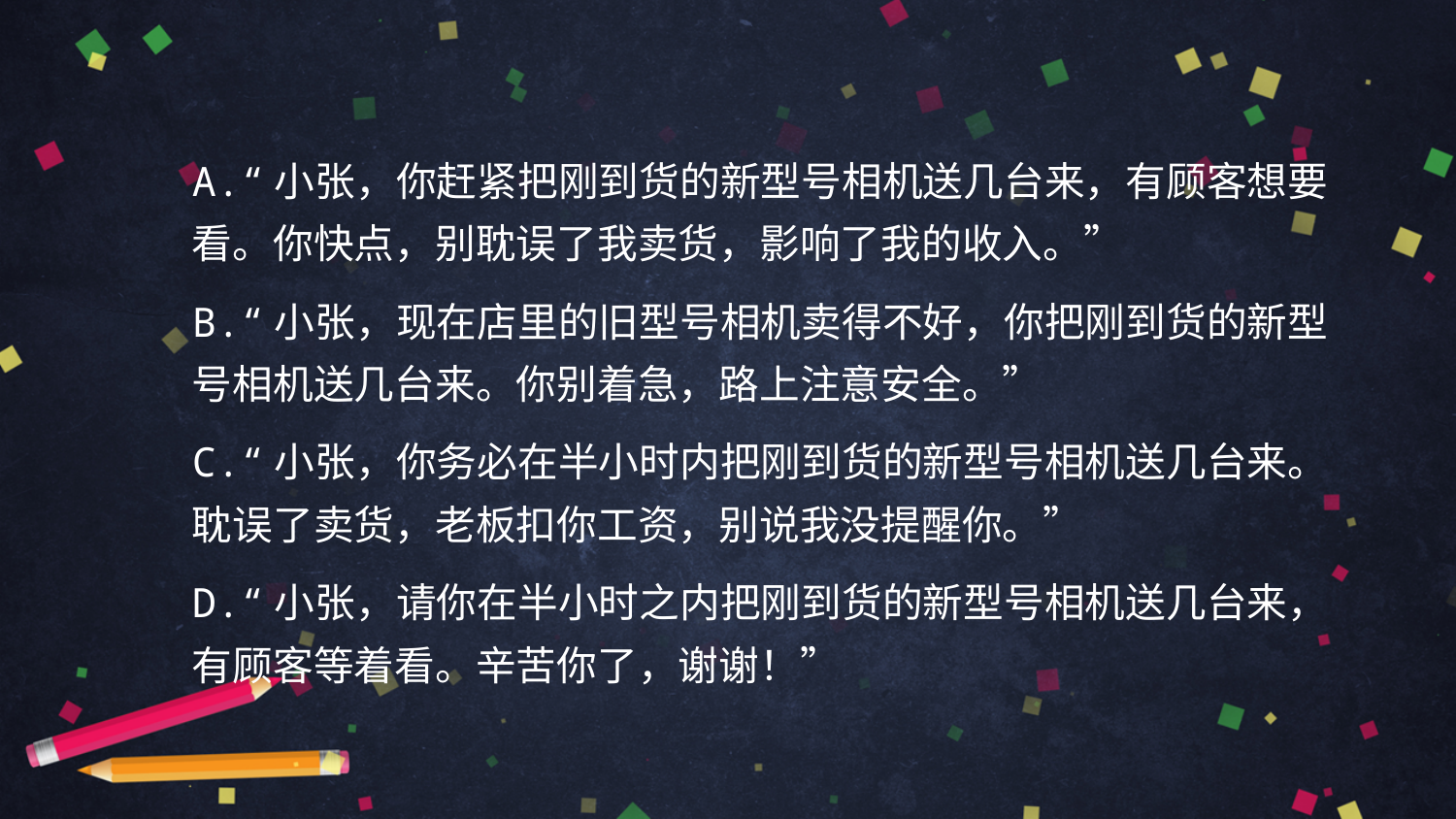

A.“小张，你赶紧把刚到货的新型号相机送几台来，有顾客想要看。你快点，别耽误了我卖货，影响了我的收入。”
B.“小张，现在店里的旧型号相机卖得不好，你把刚到货的新型号相机送几台来。你别着急，路上注意安全。”
C.“小张，你务必在半小时内把刚到货的新型号相机送几台来。耽误了卖货，老板扣你工资，别说我没提醒你。”
D.“小张，请你在半小时之内把刚到货的新型号相机送几台来，有顾客等着看。辛苦你了，谢谢！”